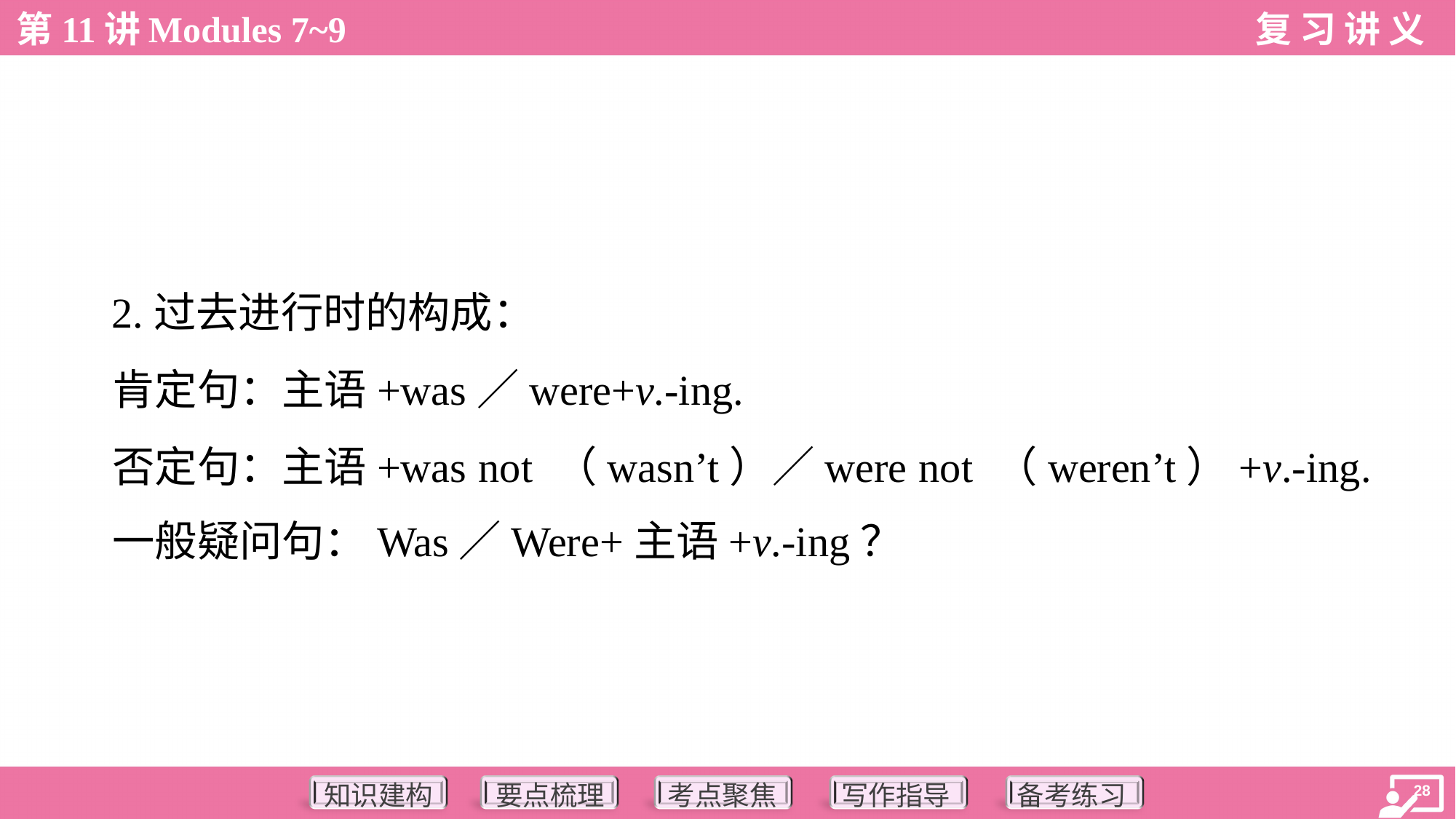

2.过去进行时的构成：
    肯定句：主语+was／were+v.-ing.
    否定句：主语+was not （wasn’t）／were not （weren’t）+v.-ing.
    一般疑问句：Was／Were+主语+v.-ing？